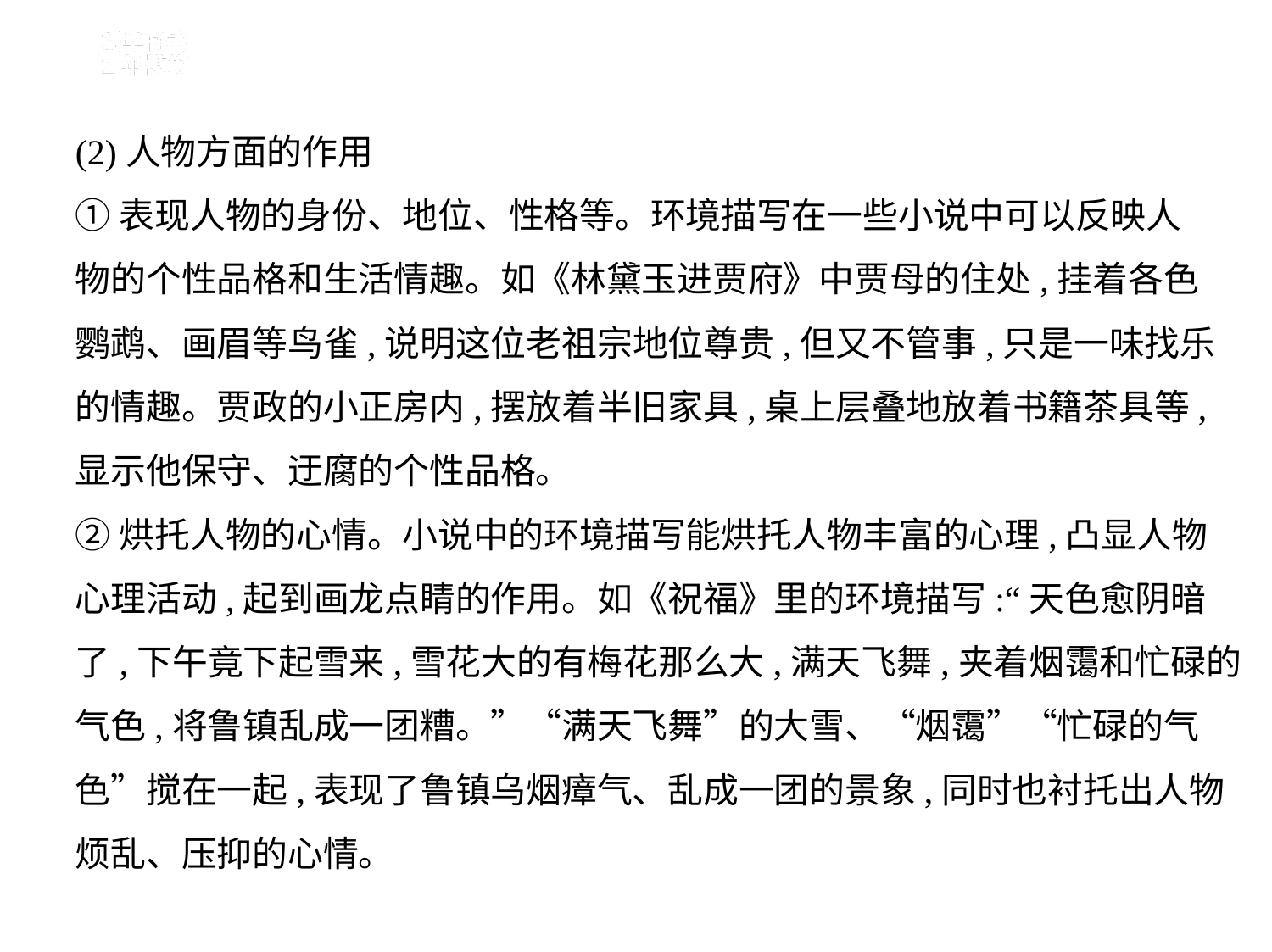

(2)人物方面的作用
①表现人物的身份、地位、性格等。环境描写在一些小说中可以反映人
物的个性品格和生活情趣。如《林黛玉进贾府》中贾母的住处,挂着各色
鹦鹉、画眉等鸟雀,说明这位老祖宗地位尊贵,但又不管事,只是一味找乐
的情趣。贾政的小正房内,摆放着半旧家具,桌上层叠地放着书籍茶具等,
显示他保守、迂腐的个性品格。
②烘托人物的心情。小说中的环境描写能烘托人物丰富的心理,凸显人物
心理活动,起到画龙点睛的作用。如《祝福》里的环境描写:“天色愈阴暗
了,下午竟下起雪来,雪花大的有梅花那么大,满天飞舞,夹着烟霭和忙碌的
气色,将鲁镇乱成一团糟。”“满天飞舞”的大雪、“烟霭”“忙碌的气
色”搅在一起,表现了鲁镇乌烟瘴气、乱成一团的景象,同时也衬托出人物
烦乱、压抑的心情。